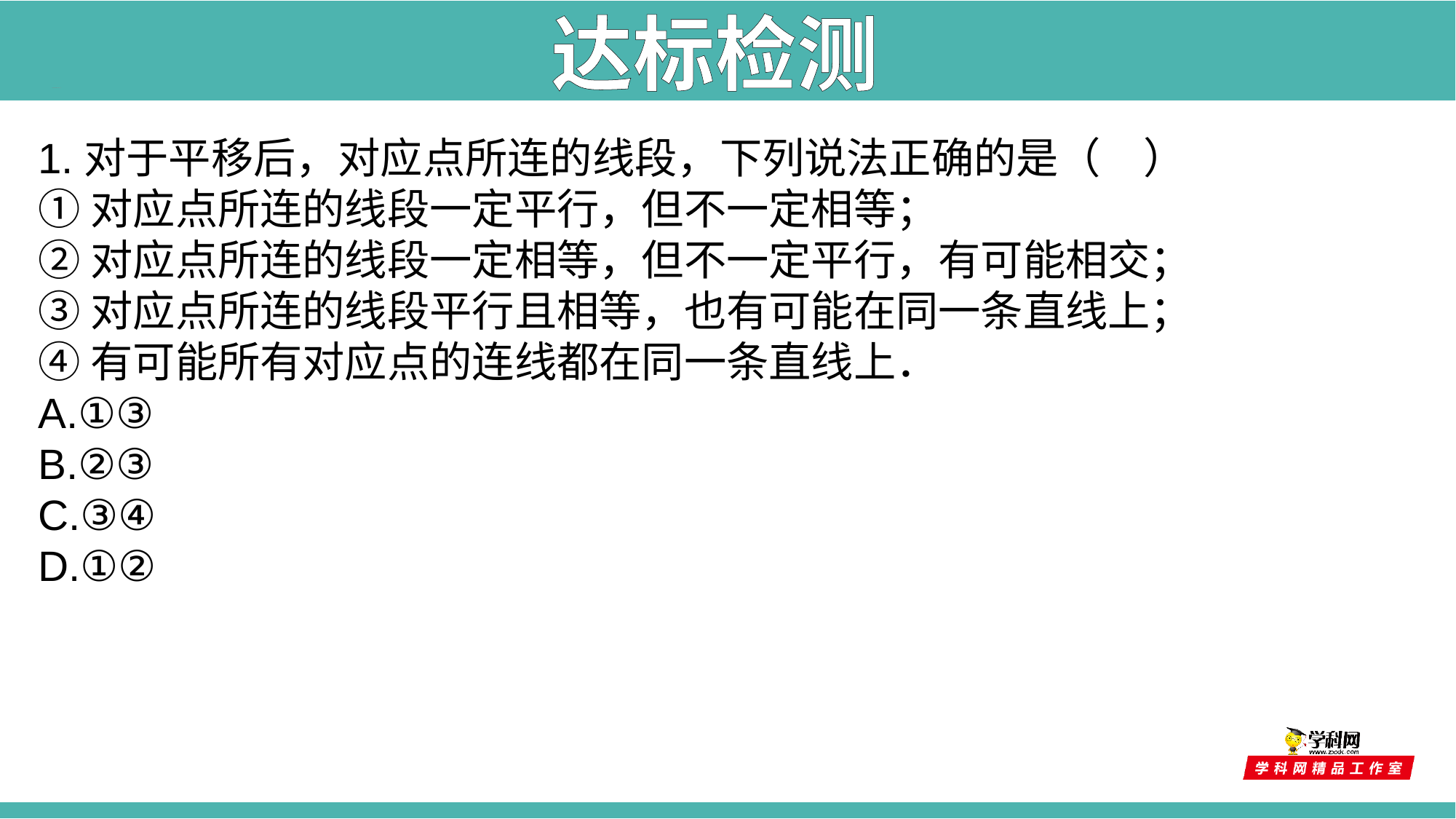

达标检测
1.对于平移后，对应点所连的线段，下列说法正确的是（　）
①对应点所连的线段一定平行，但不一定相等；
②对应点所连的线段一定相等，但不一定平行，有可能相交；
③对应点所连的线段平行且相等，也有可能在同一条直线上；
④有可能所有对应点的连线都在同一条直线上．
A.①③
B.②③
C.③④
D.①②